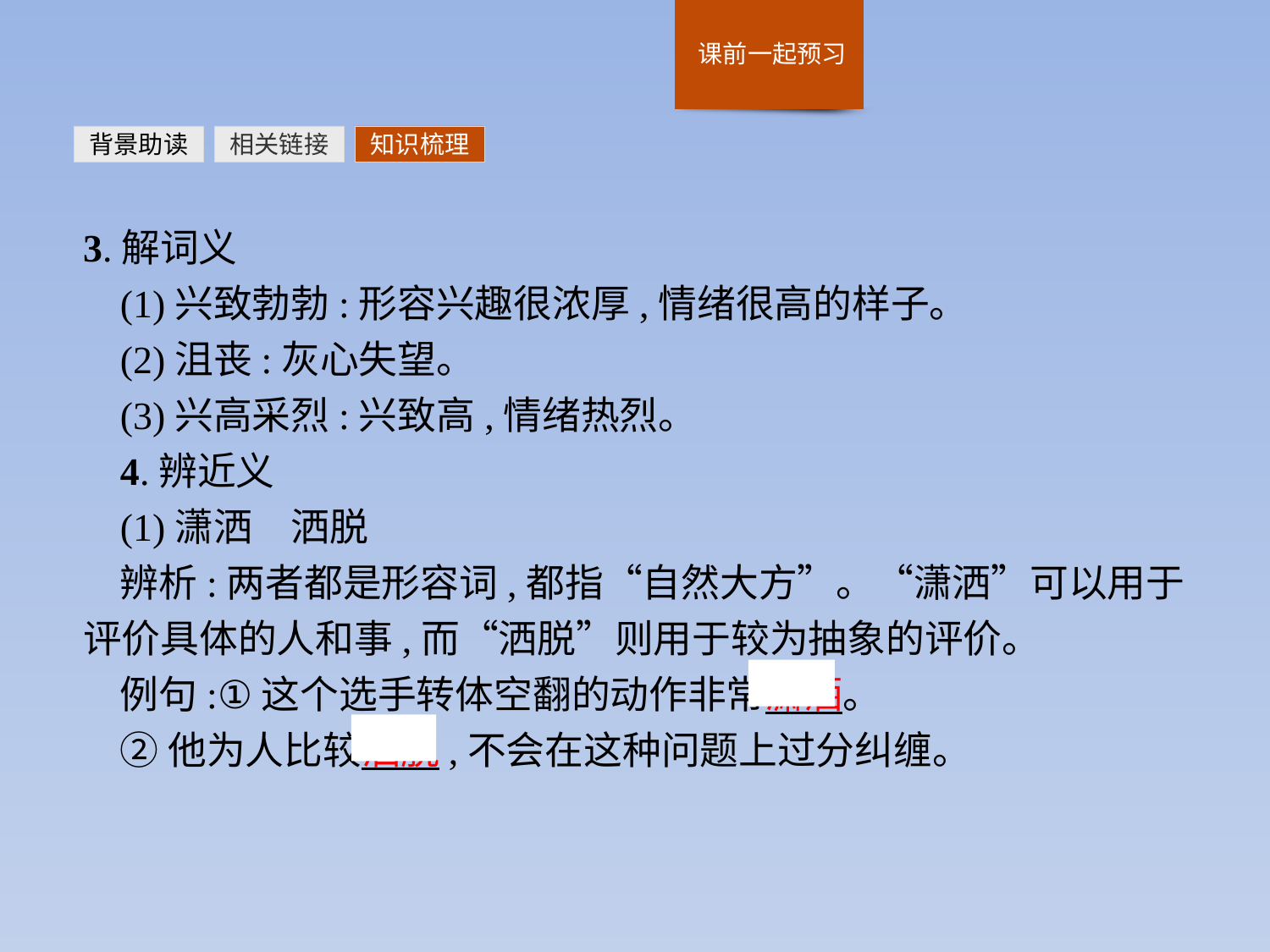

背景助读
相关链接
知识梳理
3.解词义
(1)兴致勃勃:形容兴趣很浓厚,情绪很高的样子。
(2)沮丧:灰心失望。
(3)兴高采烈:兴致高,情绪热烈。
4.辨近义
(1)潇洒　洒脱
辨析:两者都是形容词,都指“自然大方”。“潇洒”可以用于评价具体的人和事,而“洒脱”则用于较为抽象的评价。
例句:①这个选手转体空翻的动作非常潇洒。
②他为人比较洒脱,不会在这种问题上过分纠缠。